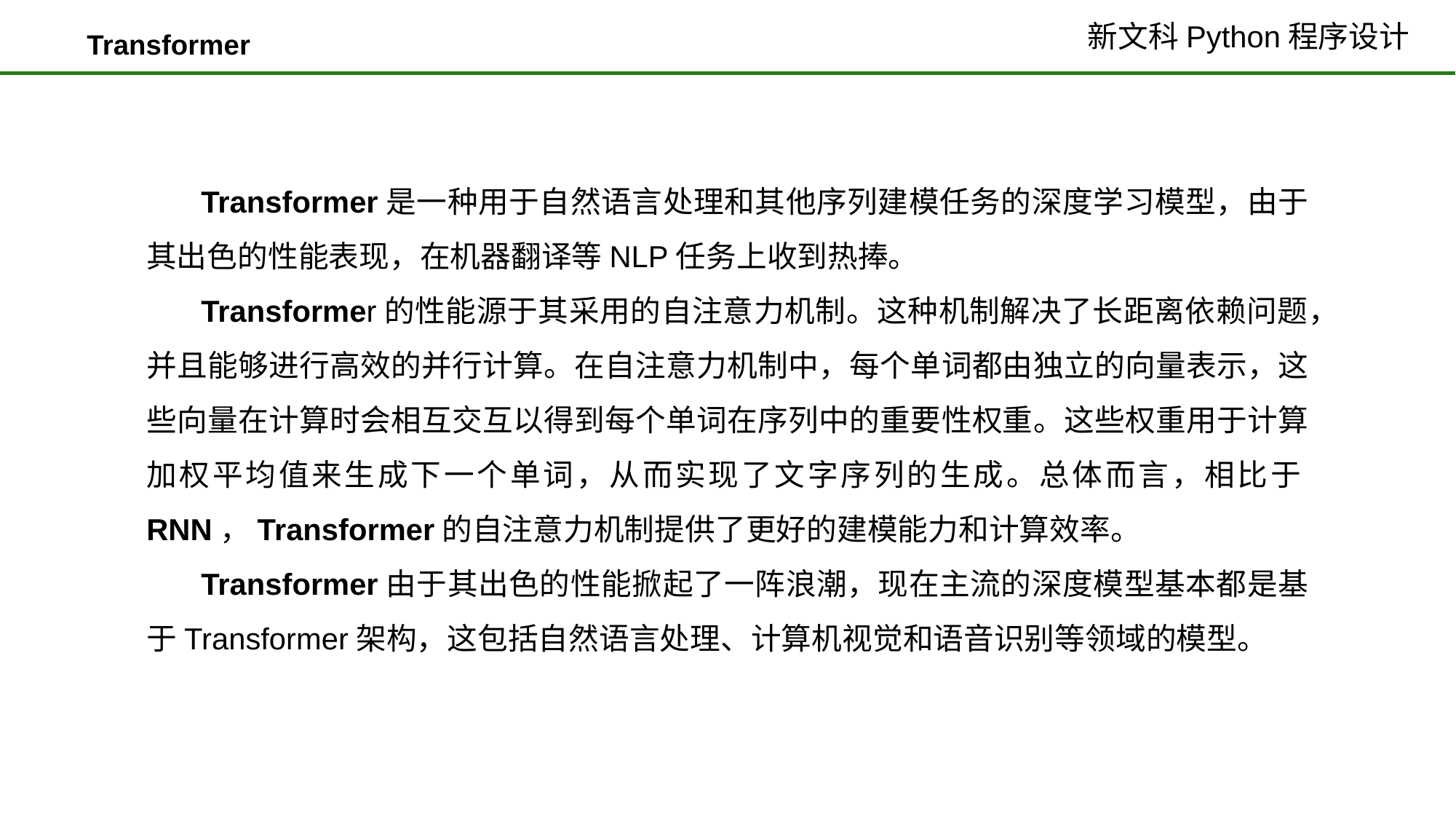

# Transformer
Transformer是一种用于自然语言处理和其他序列建模任务的深度学习模型，由于其出色的性能表现，在机器翻译等NLP任务上收到热捧。
Transformer的性能源于其采用的自注意力机制。这种机制解决了长距离依赖问题，并且能够进行高效的并行计算。在自注意力机制中，每个单词都由独立的向量表示，这些向量在计算时会相互交互以得到每个单词在序列中的重要性权重。这些权重用于计算加权平均值来生成下一个单词，从而实现了文字序列的生成。总体而言，相比于RNN，Transformer的自注意力机制提供了更好的建模能力和计算效率。
Transformer由于其出色的性能掀起了一阵浪潮，现在主流的深度模型基本都是基于Transformer架构，这包括自然语言处理、计算机视觉和语音识别等领域的模型。